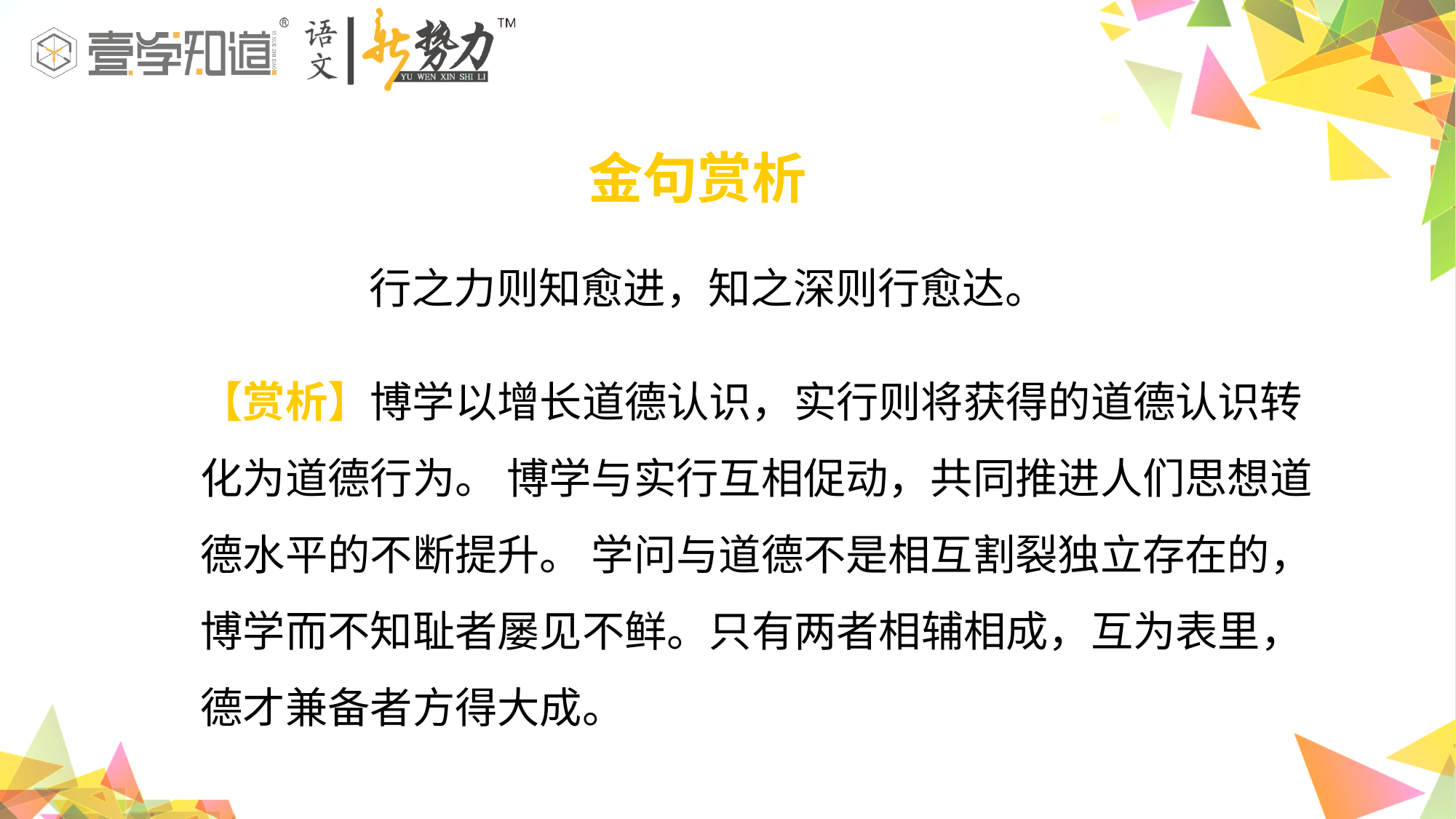

金句赏析
行之力则知愈进，知之深则行愈达。
【赏析】博学以增长道德认识，实行则将获得的道德认识转化为道德行为。 博学与实行互相促动，共同推进人们思想道德水平的不断提升。 学问与道德不是相互割裂独立存在的，博学而不知耻者屡见不鲜。只有两者相辅相成，互为表里，德才兼备者方得大成。